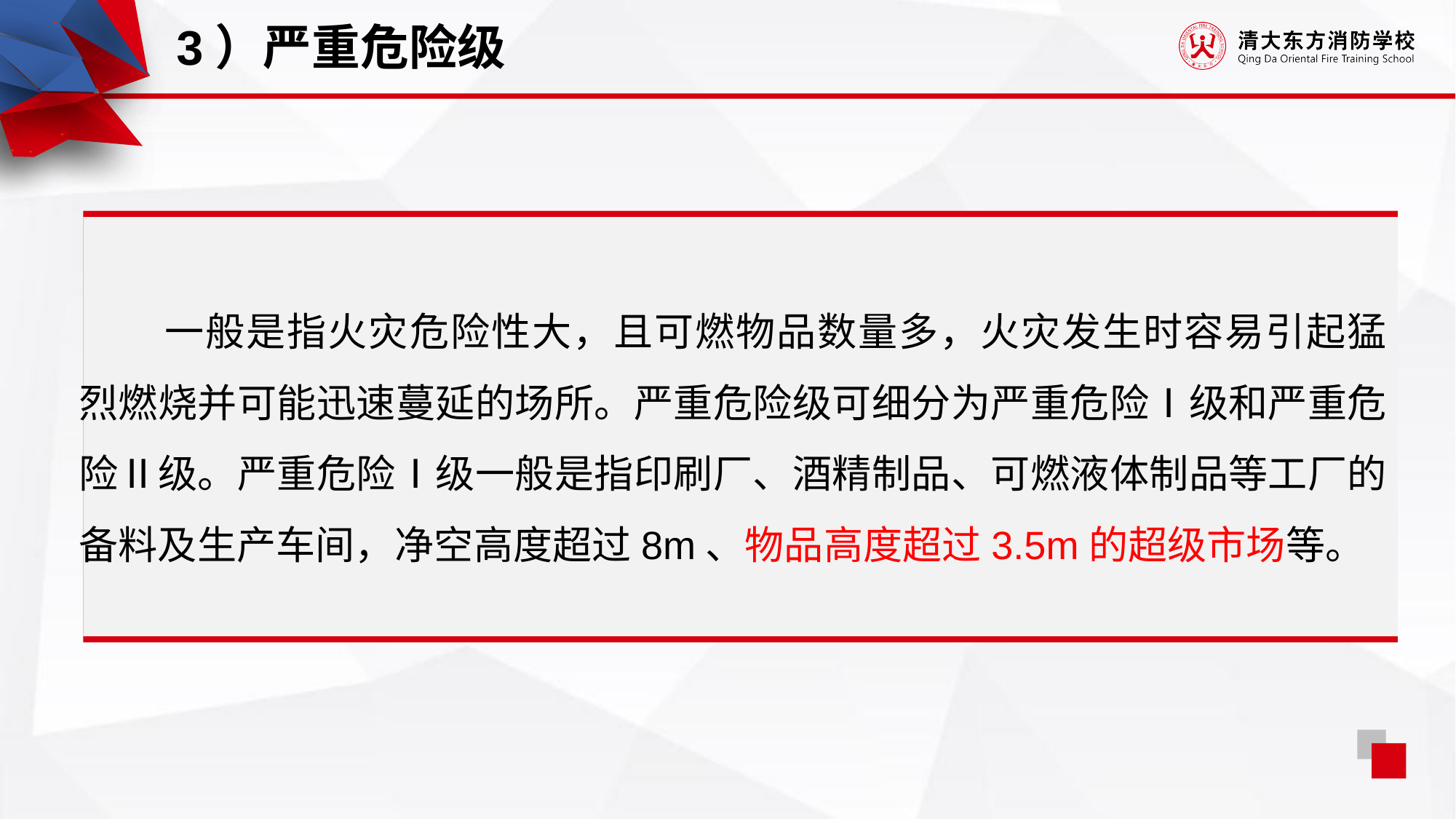

3）严重危险级

一般是指火灾危险性大，且可燃物品数量多，火灾发生时容易引起猛烈燃烧并可能迅速蔓延的场所。严重危险级可细分为严重危险Ⅰ级和严重危险Ⅱ级。严重危险Ⅰ级一般是指印刷厂、酒精制品、可燃液体制品等工厂的备料及生产车间，净空高度超过8m、物品高度超过3.5m的超级市场等。